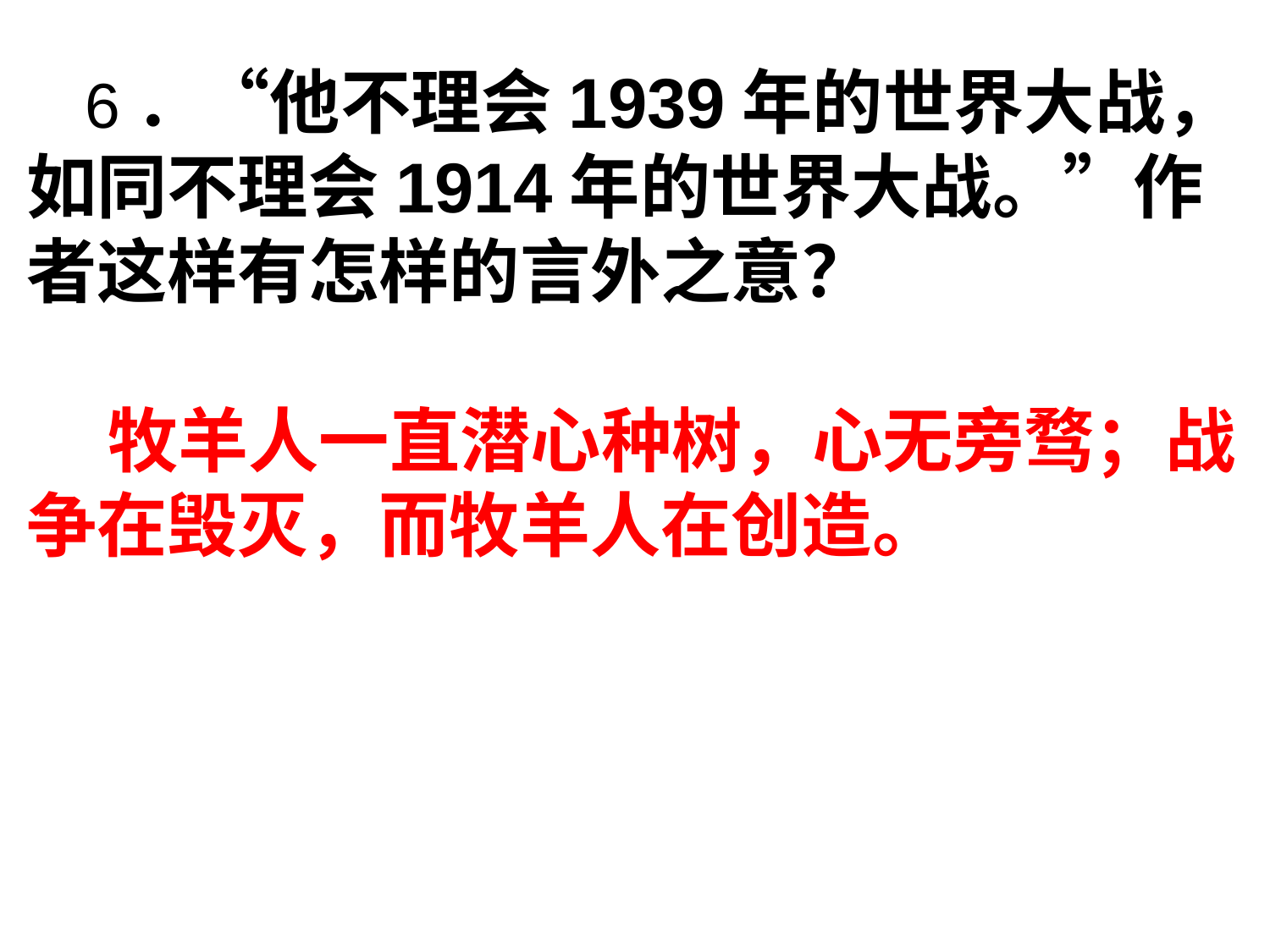

6．“他不理会1939年的世界大战，如同不理会1914年的世界大战。”作者这样有怎样的言外之意？

    牧羊人一直潜心种树，心无旁骛；战争在毁灭，而牧羊人在创造。